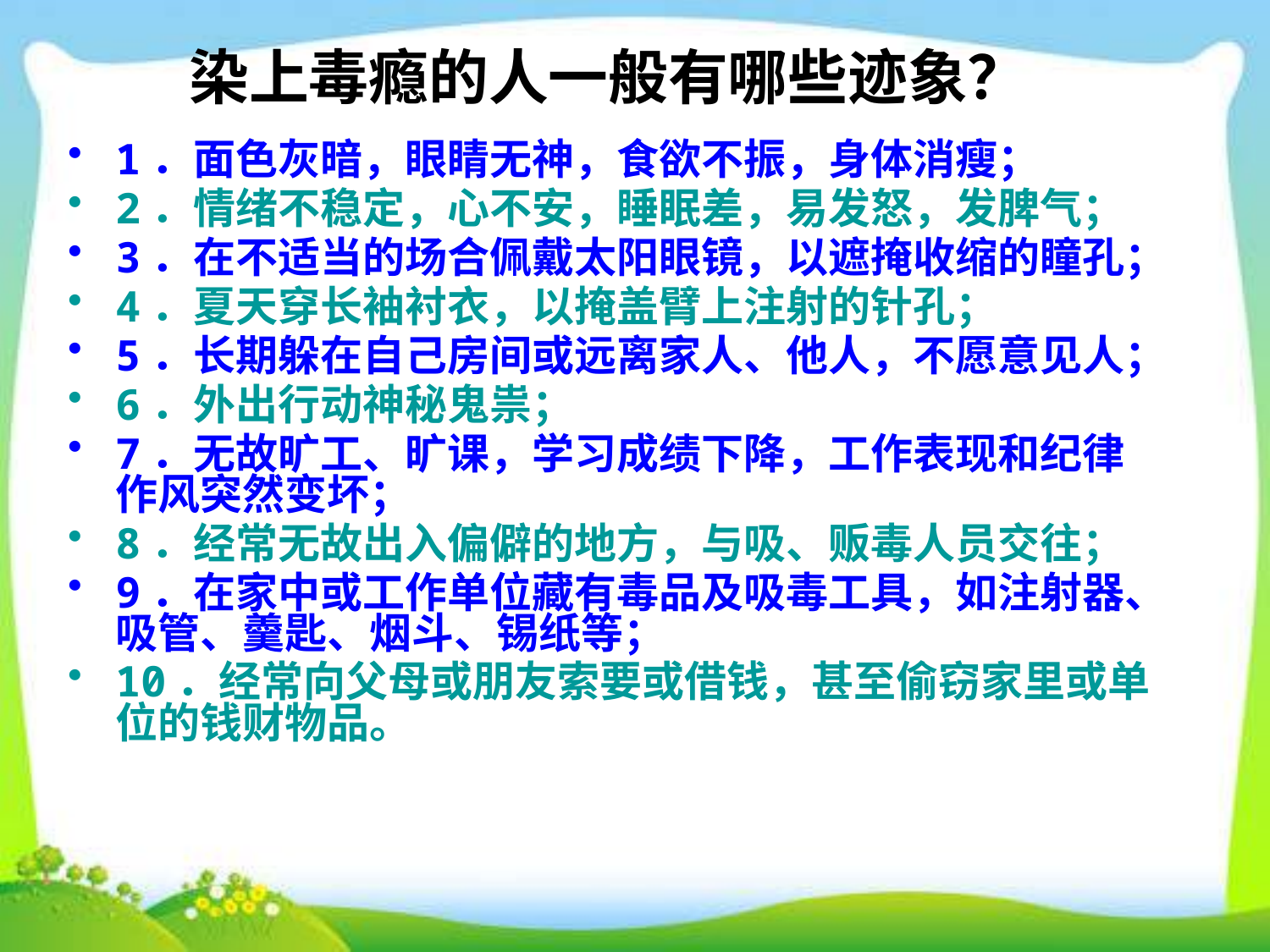

# 染上毒瘾的人一般有哪些迹象？
1．面色灰暗，眼睛无神，食欲不振，身体消瘦；
2．情绪不稳定，心不安，睡眠差，易发怒，发脾气；
3．在不适当的场合佩戴太阳眼镜，以遮掩收缩的瞳孔；
4．夏天穿长袖衬衣，以掩盖臂上注射的针孔；
5．长期躲在自己房间或远离家人、他人，不愿意见人；
6．外出行动神秘鬼祟；
7．无故旷工、旷课，学习成绩下降，工作表现和纪律作风突然变坏；
8．经常无故出入偏僻的地方，与吸、贩毒人员交往；
9．在家中或工作单位藏有毒品及吸毒工具，如注射器、吸管、羹匙、烟斗、锡纸等；
10．经常向父母或朋友索要或借钱，甚至偷窃家里或单位的钱财物品。